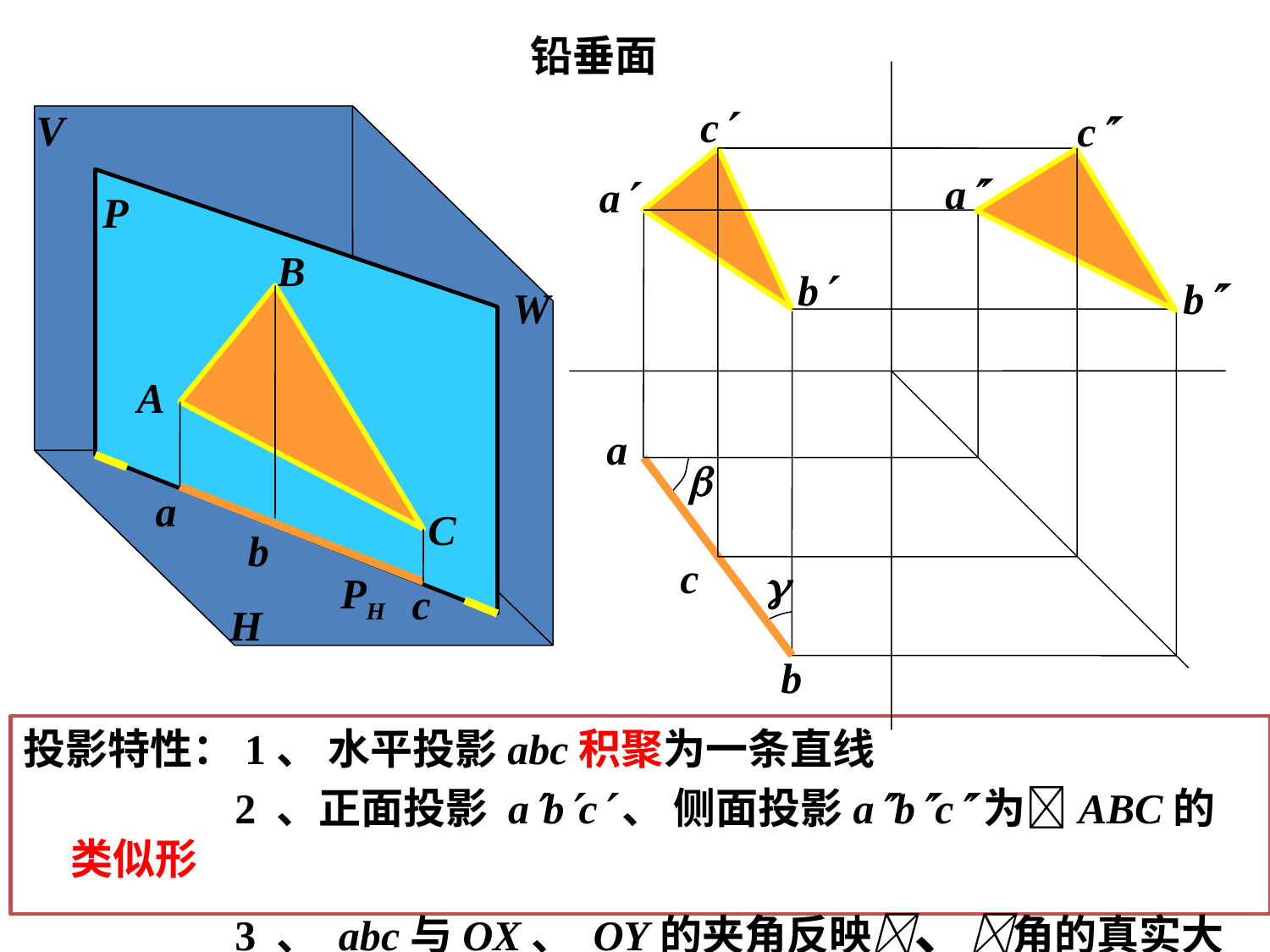

铅垂面

c′
c″

a″
a′

b′
b″

a
β

c
γ

b

V

W
H

P

PH

B

A
C

a

b

c
投影特性：1、 水平投影abc积聚为一条直线
                    2 、正面投影 a′b′c′、 侧面投影a″b″c″为ΔABC的类似形
                    3 、 abc与OX、 OY的夹角反映β、γ角的真实大小